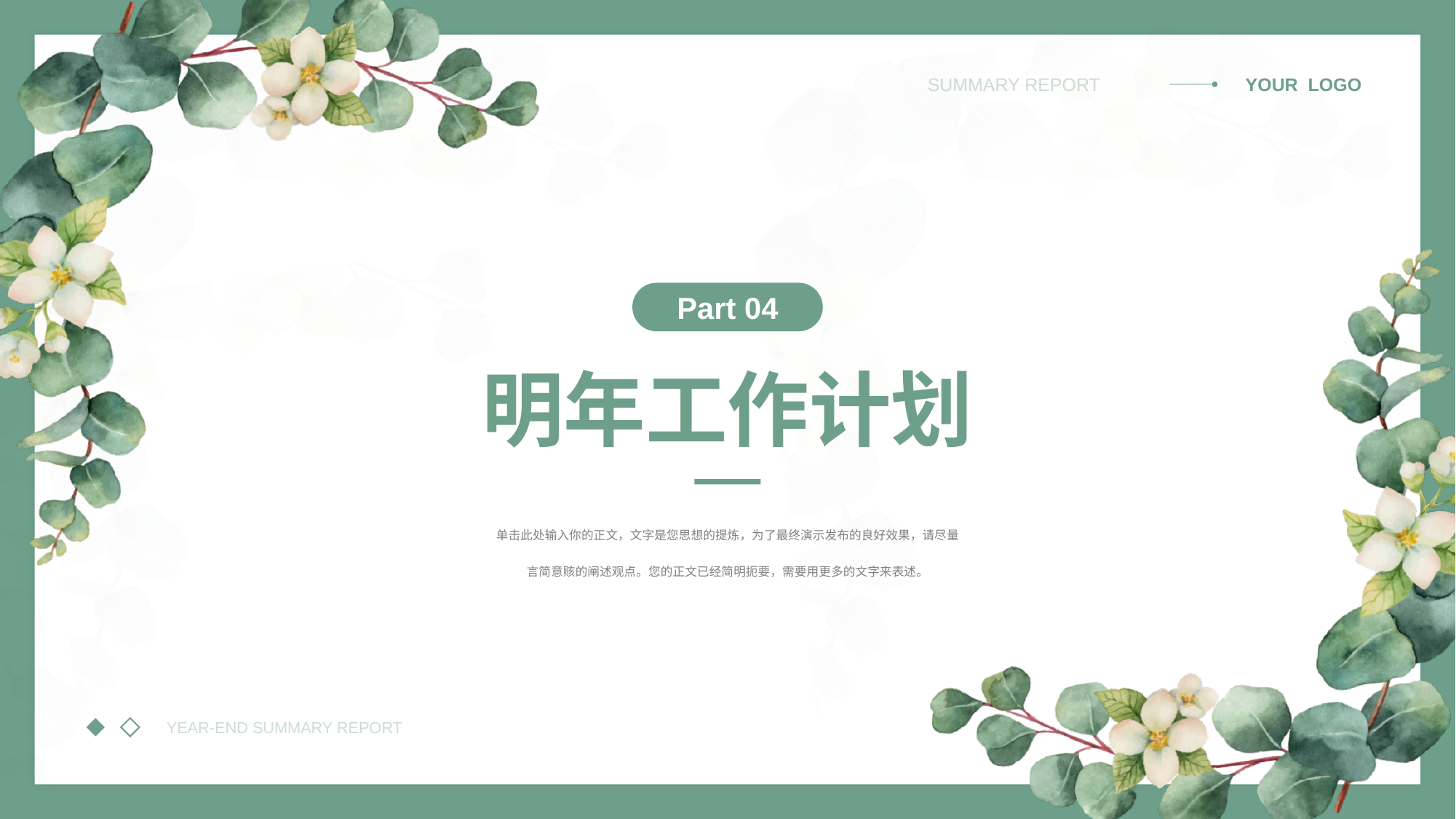

Part 04
明年工作计划

单击此处输入你的正文，文字是您思想的提炼，为了最终演示发布的良好效果，请尽量言简意赅的阐述观点。您的正文已经简明扼要，需要用更多的文字来表述。